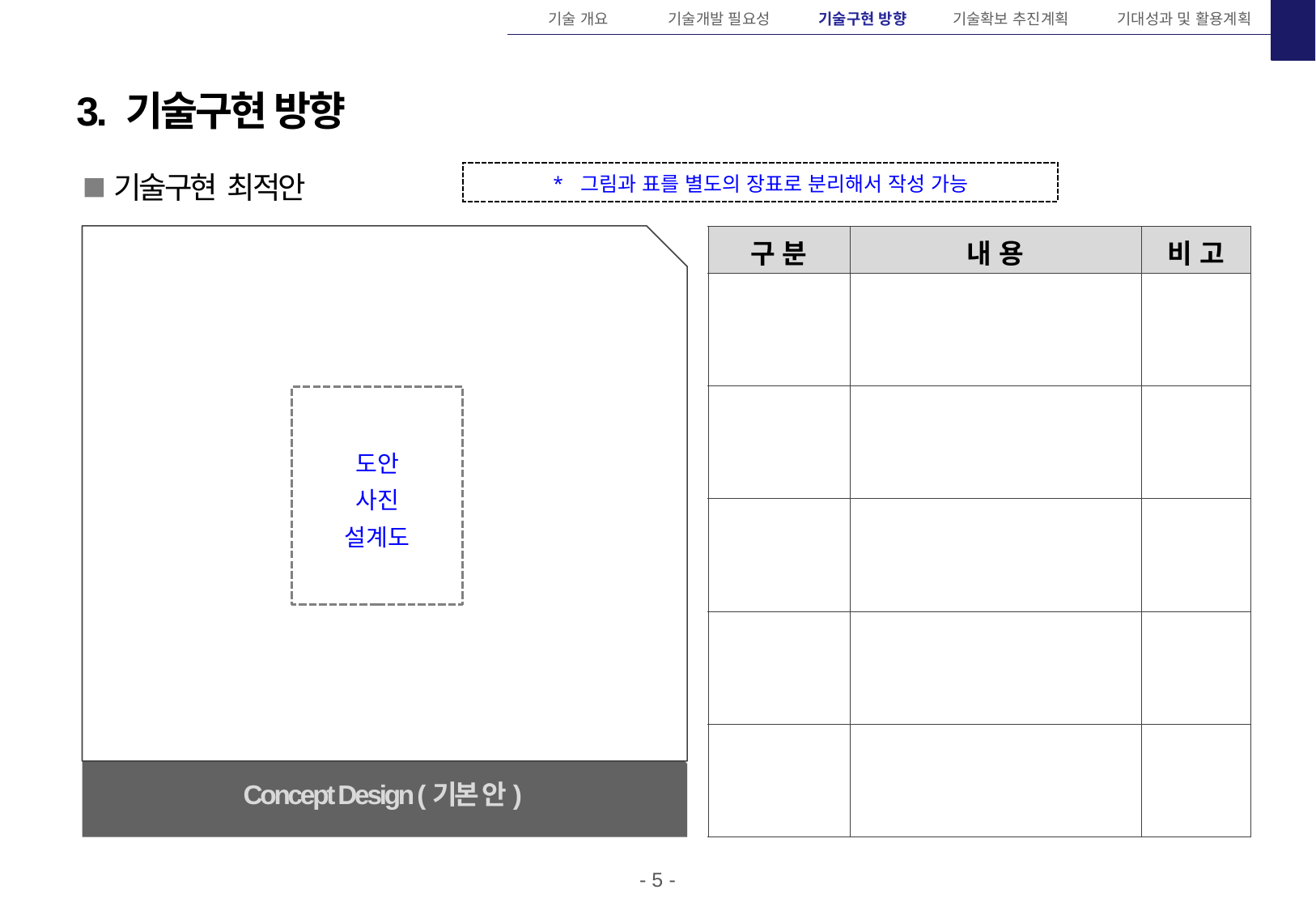

기술 개요
기술개발 필요성
기술구현 방향
기술확보 추진계획
기대성과 및 활용계획
3. 기술구현 방향
    기술구현  최적안

* 그림과 표를 별도의 장표로 분리해서 작성 가능

Concept Design (기본 안)
| 구 분 | 내 용 | 비 고 |
| --- | --- | --- |
|  |  |  |
|  |  |  |
|  |  |  |
|  |  |  |
|  |  |  |
도안
사진
설계도